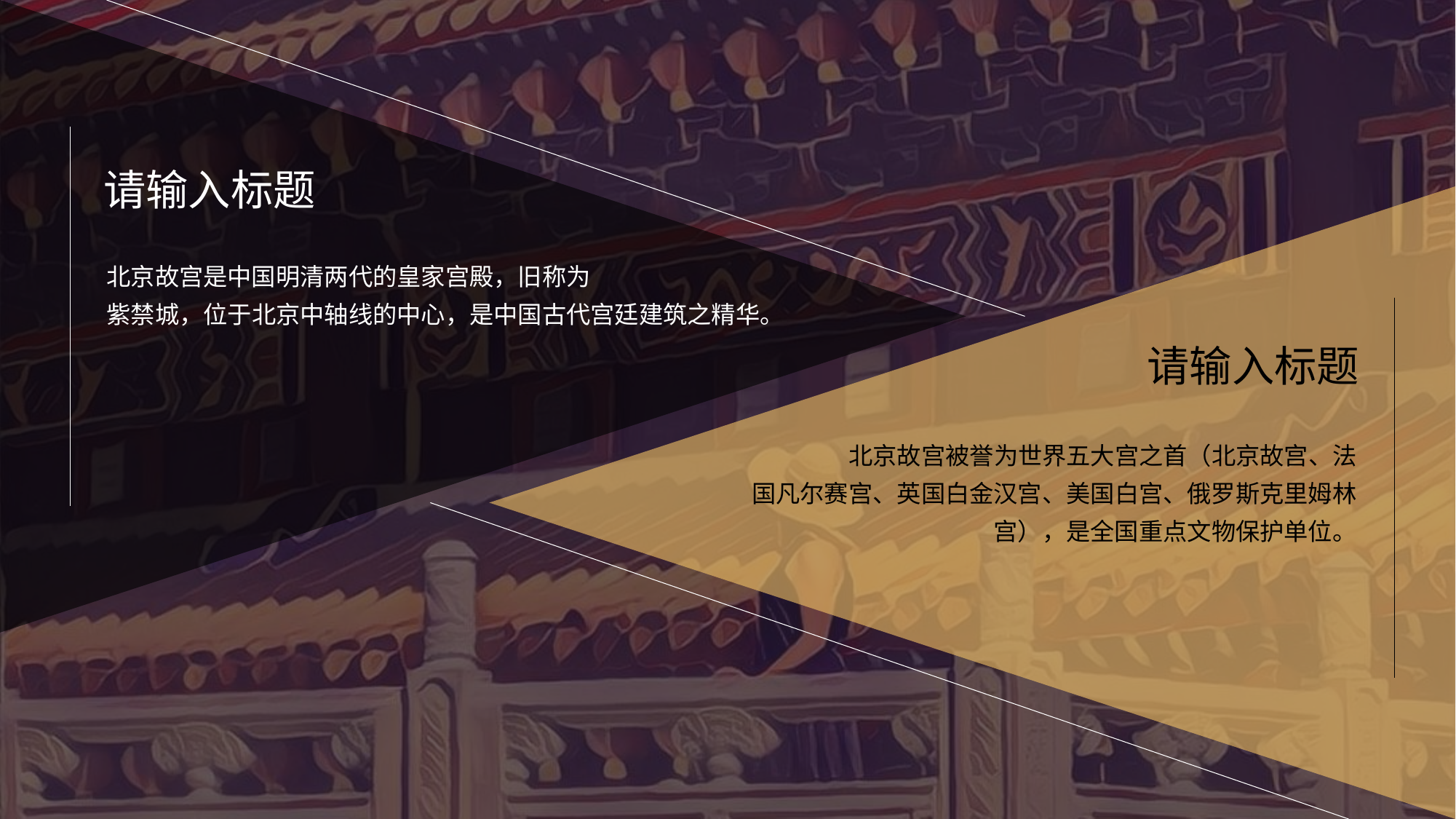

请输入标题
北京故宫是中国明清两代的皇家宫殿，旧称为
紫禁城，位于北京中轴线的中心，是中国古代宫廷建筑之精华。
请输入标题
北京故宫被誉为世界五大宫之首（北京故宫、法
国凡尔赛宫、英国白金汉宫、美国白宫、俄罗斯克里姆林
宫），是全国重点文物保护单位。